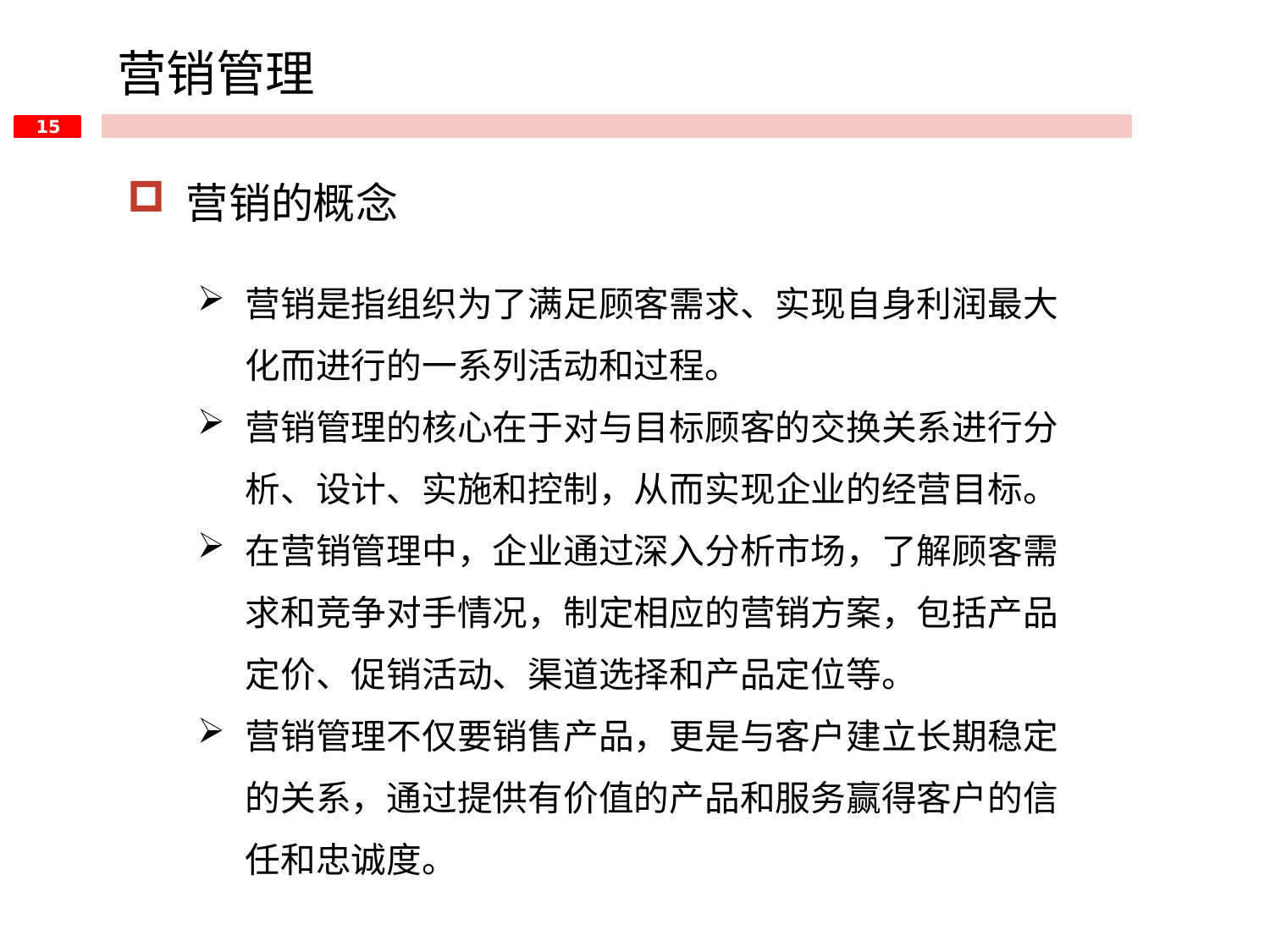

营销管理
15
 营销的概念
营销是指组织为了满足顾客需求、实现自身利润最大化而进行的一系列活动和过程。
营销管理的核心在于对与目标顾客的交换关系进行分析、设计、实施和控制，从而实现企业的经营目标。
在营销管理中，企业通过深入分析市场，了解顾客需求和竞争对手情况，制定相应的营销方案，包括产品定价、促销活动、渠道选择和产品定位等。
营销管理不仅要销售产品，更是与客户建立长期稳定的关系，通过提供有价值的产品和服务赢得客户的信任和忠诚度。